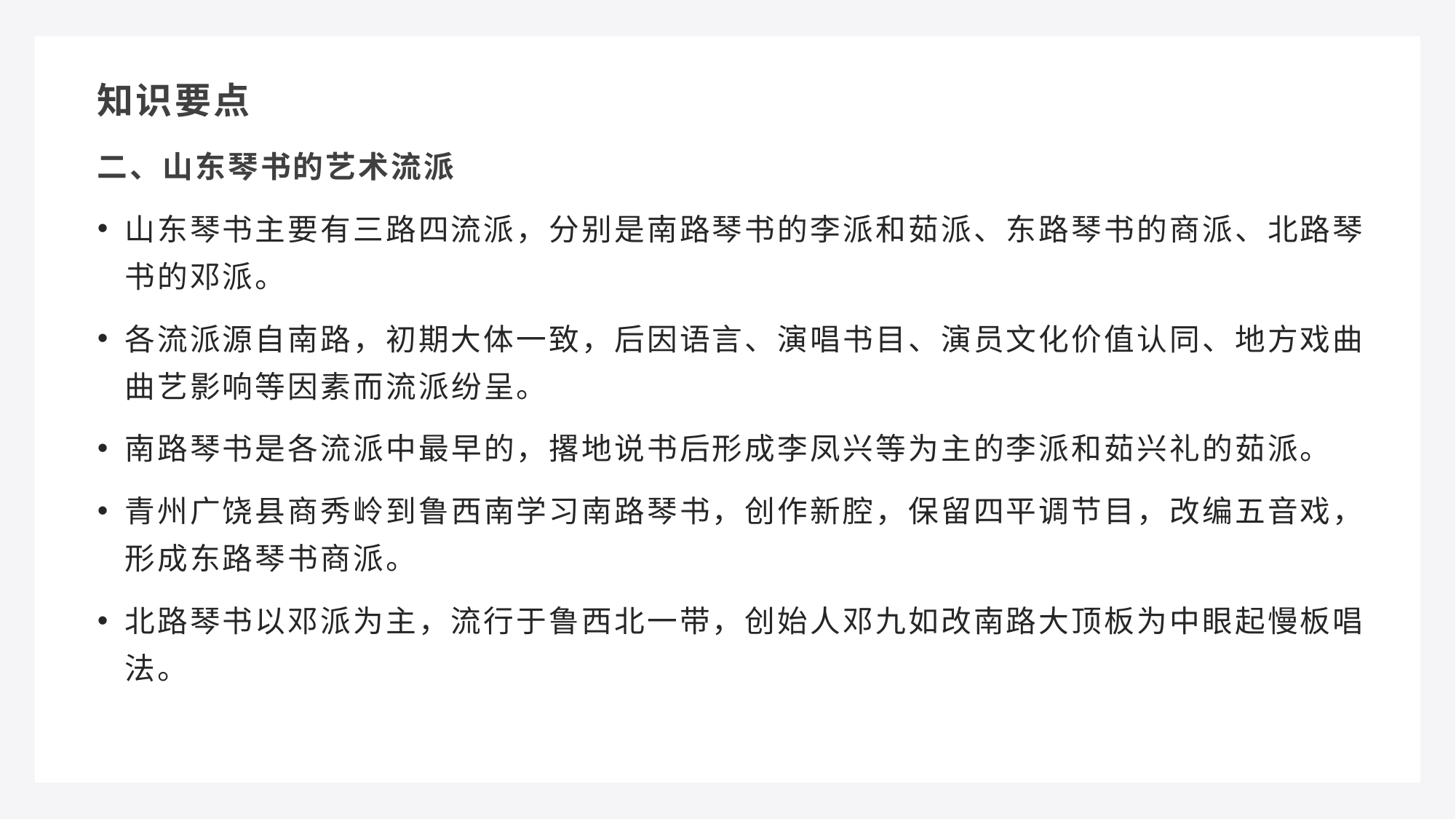

知识要点
二、山东琴书的艺术流派
山东琴书主要有三路四流派，分别是南路琴书的李派和茹派、东路琴书的商派、北路琴书的邓派。
各流派源自南路，初期大体一致，后因语言、演唱书目、演员文化价值认同、地方戏曲曲艺影响等因素而流派纷呈。
南路琴书是各流派中最早的，撂地说书后形成李凤兴等为主的李派和茹兴礼的茹派。
青州广饶县商秀岭到鲁西南学习南路琴书，创作新腔，保留四平调节目，改编五音戏，形成东路琴书商派。
北路琴书以邓派为主，流行于鲁西北一带，创始人邓九如改南路大顶板为中眼起慢板唱法。